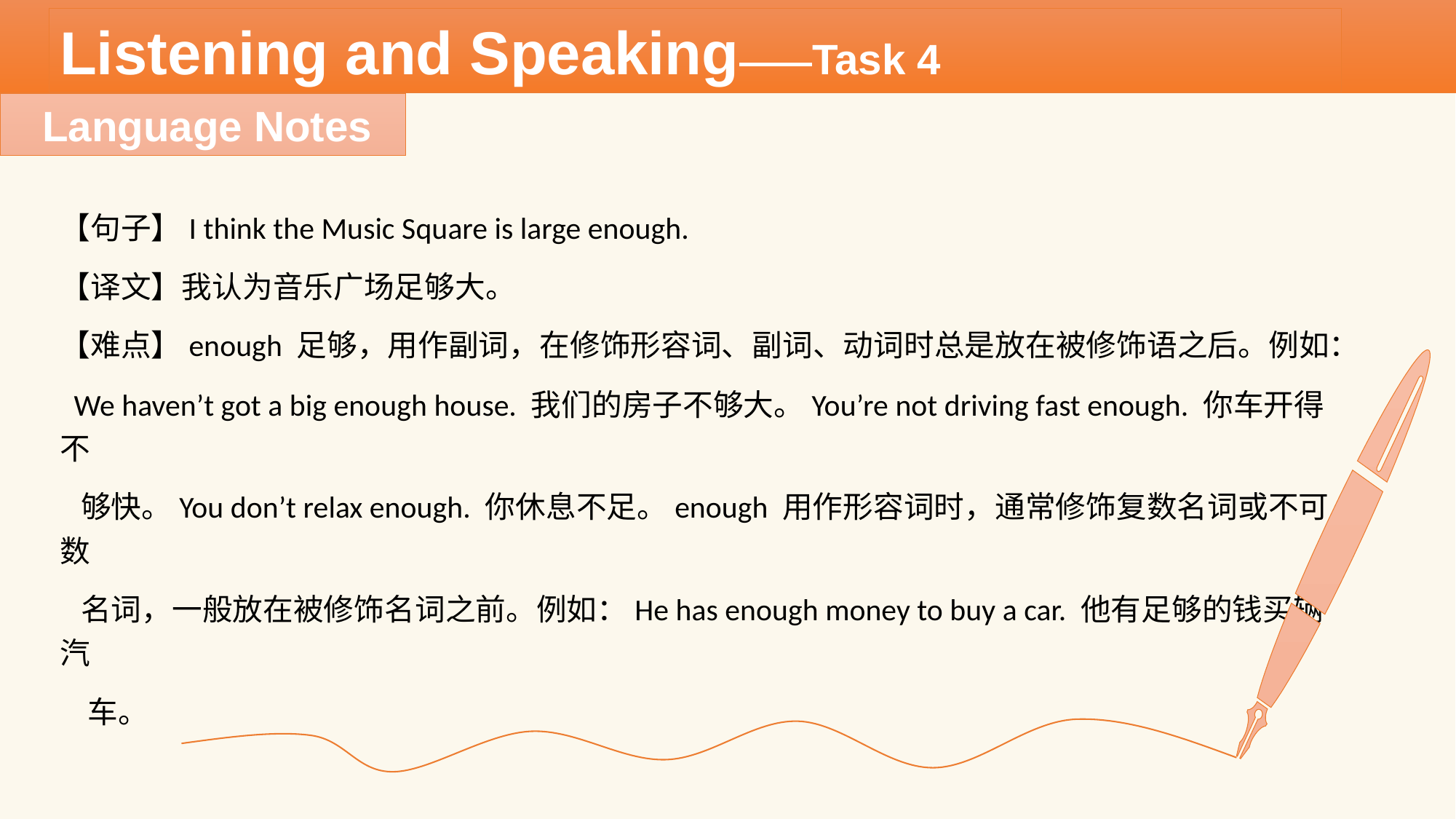

Listening and Speaking——Task 4
Language Notes
【句子】I think the Music Square is large enough.
【译文】我认为音乐广场足够大。
【难点】enough 足够，用作副词，在修饰形容词、副词、动词时总是放在被修饰语之后。例如：
  We haven’t got a big enough house. 我们的房子不够大。You’re not driving fast enough. 你车开得不
  够快。You don’t relax enough. 你休息不足。enough 用作形容词时，通常修饰复数名词或不可数
  名词，一般放在被修饰名词之前。例如：He has enough money to buy a car. 他有足够的钱买辆汽
   车。